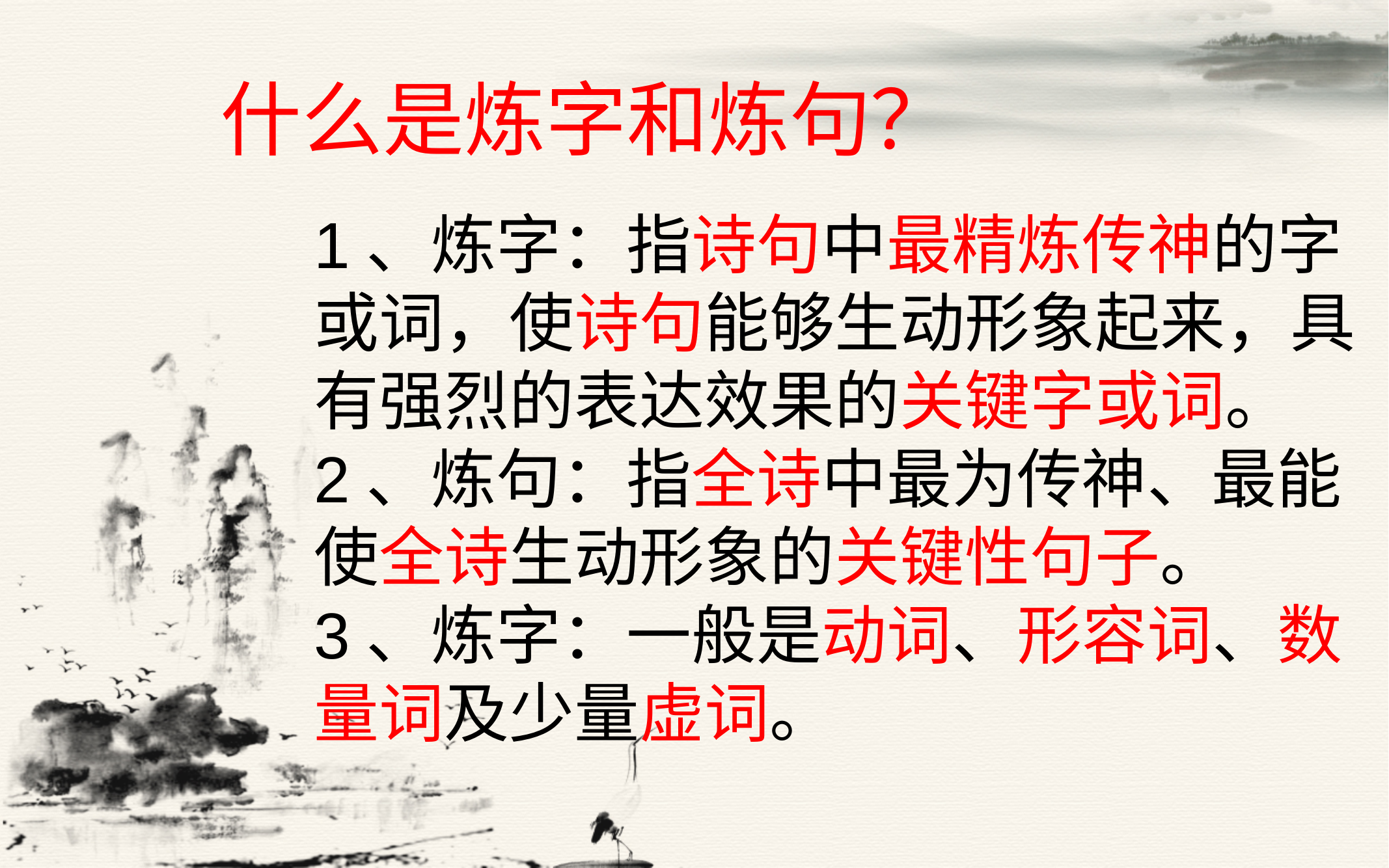

什么是炼字和炼句？
1、炼字：指诗句中最精炼传神的字或词，使诗句能够生动形象起来，具有强烈的表达效果的关键字或词。
2、炼句：指全诗中最为传神、最能使全诗生动形象的关键性句子。
3、炼字：一般是动词、形容词、数量词及少量虚词。